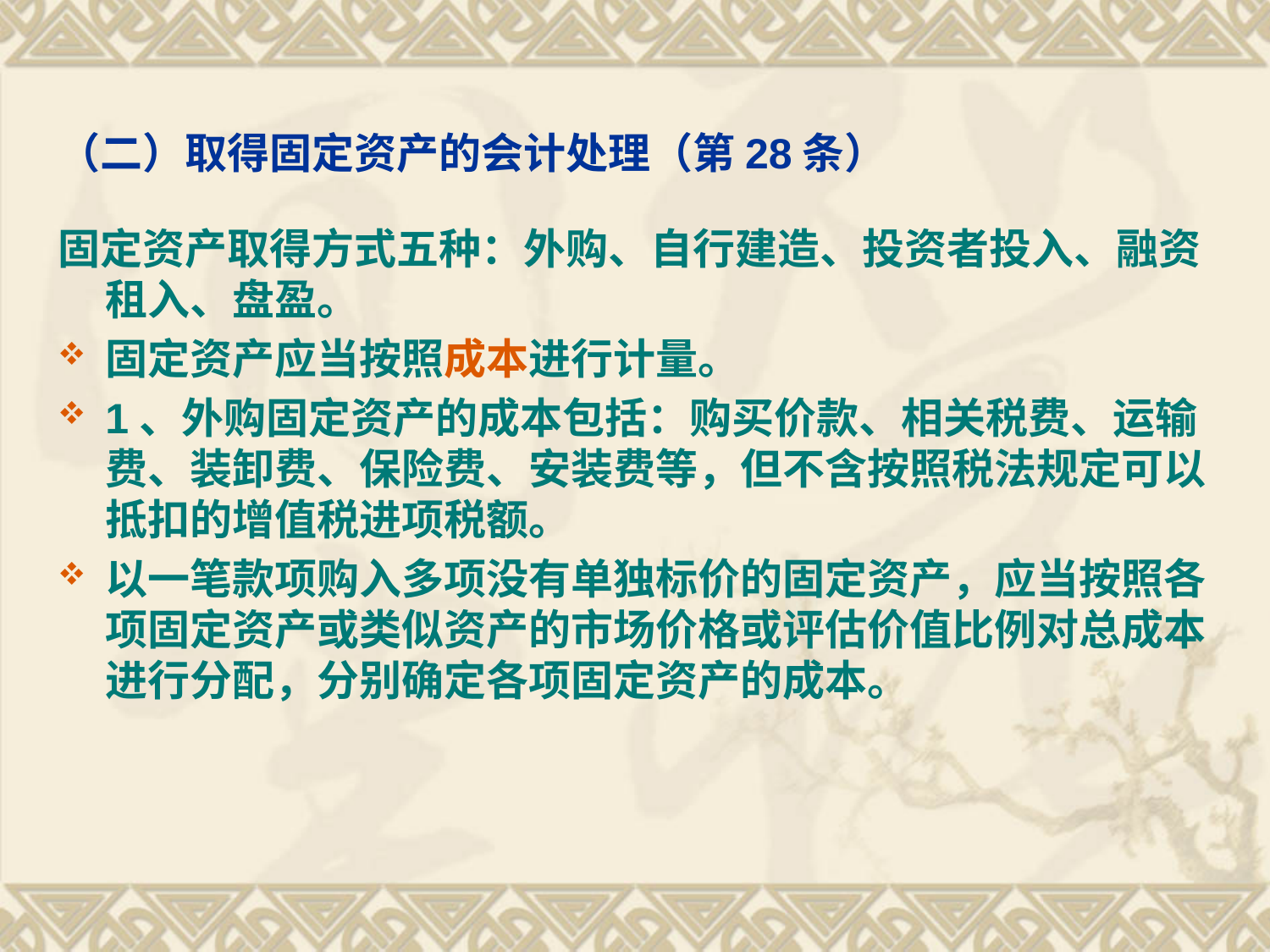

# （二）取得固定资产的会计处理（第28条）
固定资产取得方式五种：外购、自行建造、投资者投入、融资租入、盘盈。
固定资产应当按照成本进行计量。
1、外购固定资产的成本包括：购买价款、相关税费、运输费、装卸费、保险费、安装费等，但不含按照税法规定可以抵扣的增值税进项税额。
以一笔款项购入多项没有单独标价的固定资产，应当按照各项固定资产或类似资产的市场价格或评估价值比例对总成本进行分配，分别确定各项固定资产的成本。